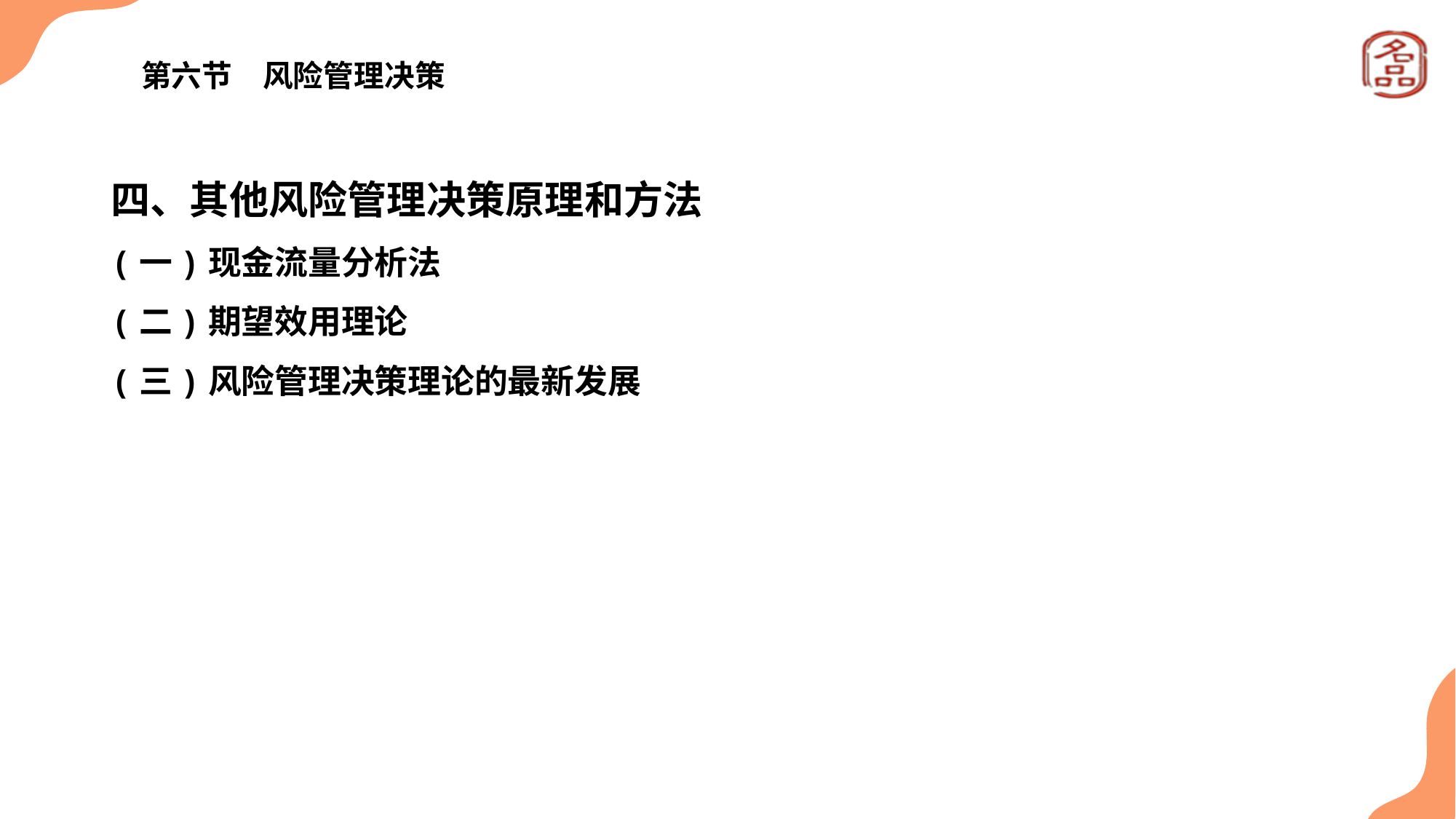

# 第六节　风险管理决策
四、其他风险管理决策原理和方法
(一)现金流量分析法
(二)期望效用理论
(三)风险管理决策理论的最新发展